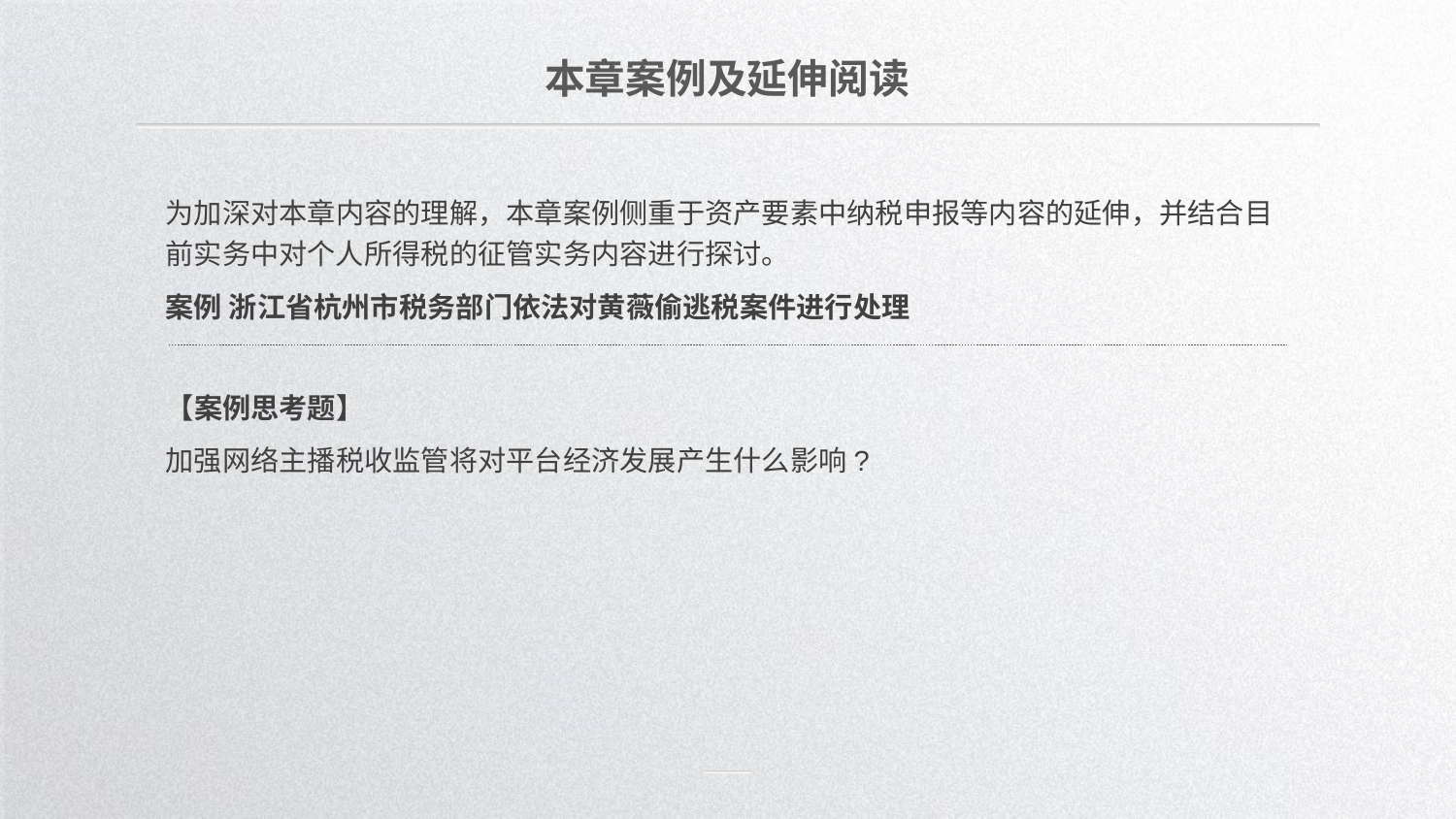

本章案例及延伸阅读
为加深对本章内容的理解，本章案例侧重于资产要素中纳税申报等内容的延伸，并结合目前实务中对个人所得税的征管实务内容进行探讨。
案例 浙江省杭州市税务部门依法对黄薇偷逃税案件进行处理
【案例思考题】
加强网络主播税收监管将对平台经济发展产生什么影响?